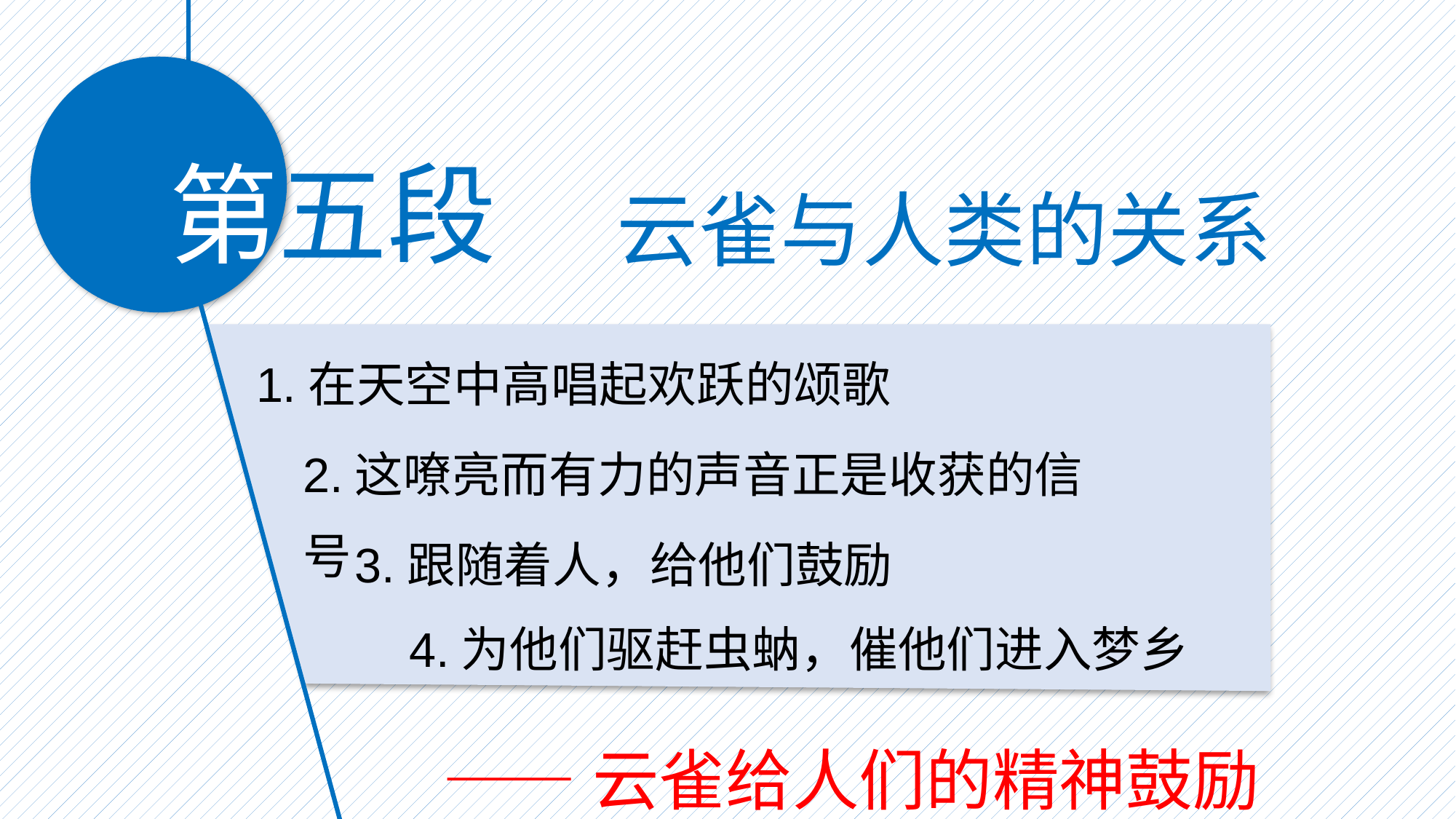

第五段
云雀与人类的关系

1.在天空中高唱起欢跃的颂歌
2.这嘹亮而有力的声音正是收获的信号
3.跟随着人，给他们鼓励
4.为他们驱赶虫蚋，催他们进入梦乡
——云雀给人们的精神鼓励